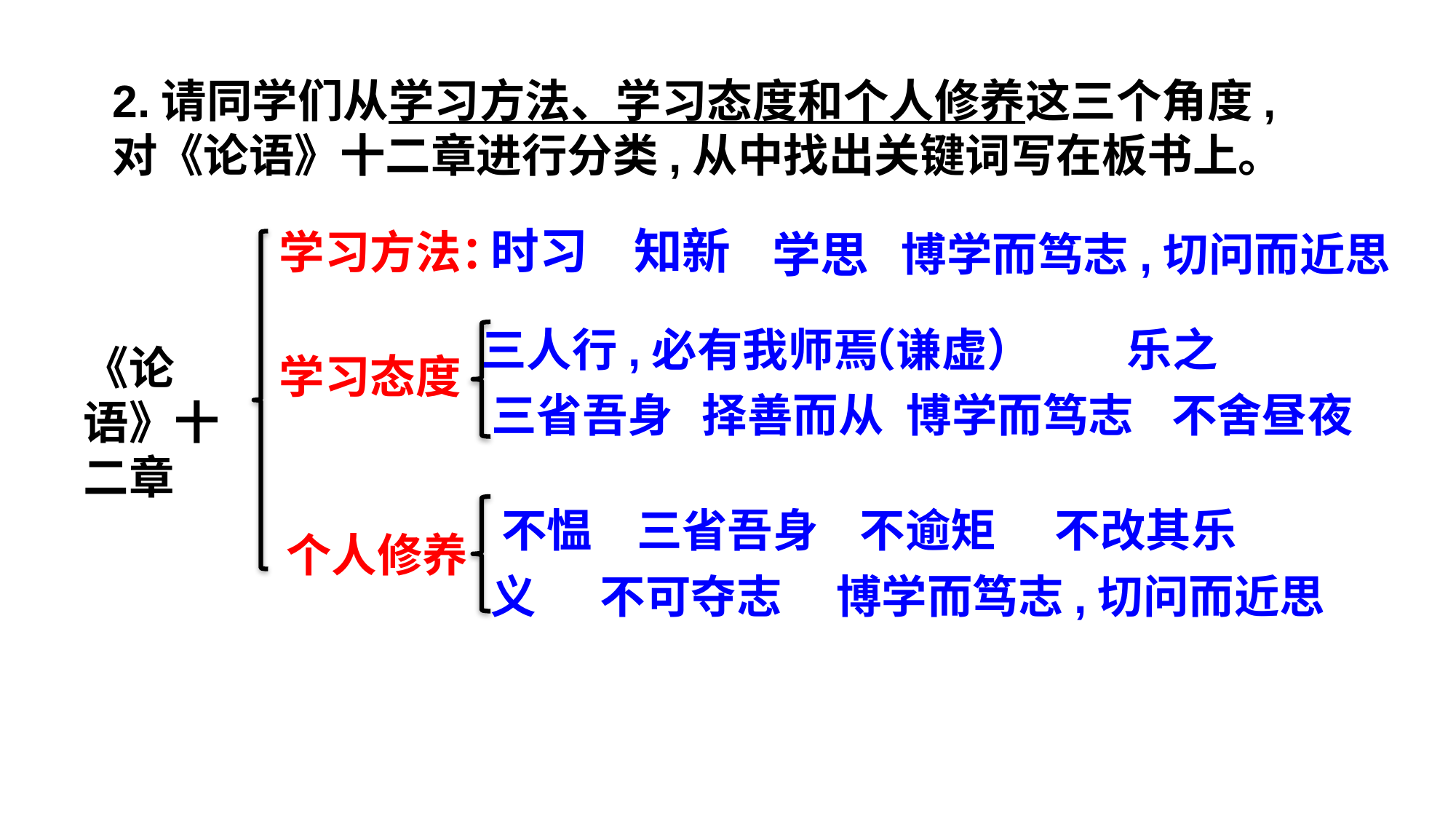

2.请同学们从学习方法、学习态度和个人修养这三个角度,对《论语》十二章进行分类,从中找出关键词写在板书上。
时习
知新
学习方法：
学思
博学而笃志,切问而近思

三人行,必有我师焉
（谦虚）
乐之

《论语》十二章
学习态度
三省吾身
择善而从
博学而笃志
不舍昼夜

不愠
三省吾身
不逾矩
不改其乐
个人修养
义
不可夺志
博学而笃志,切问而近思